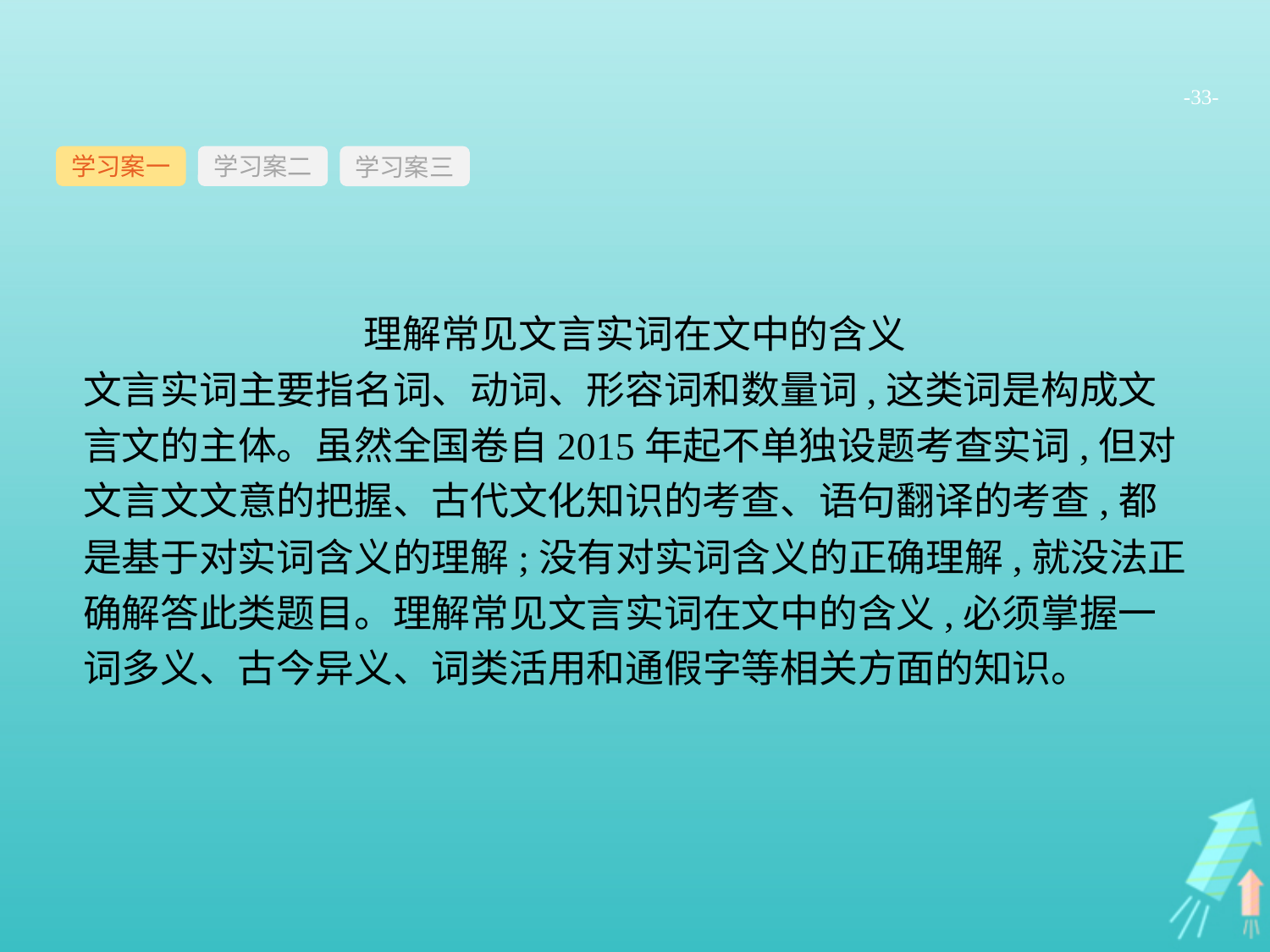

-33-
学习案一
学习案三
学习案二
理解常见文言实词在文中的含义
文言实词主要指名词、动词、形容词和数量词,这类词是构成文言文的主体。虽然全国卷自2015年起不单独设题考查实词,但对文言文文意的把握、古代文化知识的考查、语句翻译的考查,都是基于对实词含义的理解;没有对实词含义的正确理解,就没法正确解答此类题目。理解常见文言实词在文中的含义,必须掌握一词多义、古今异义、词类活用和通假字等相关方面的知识。